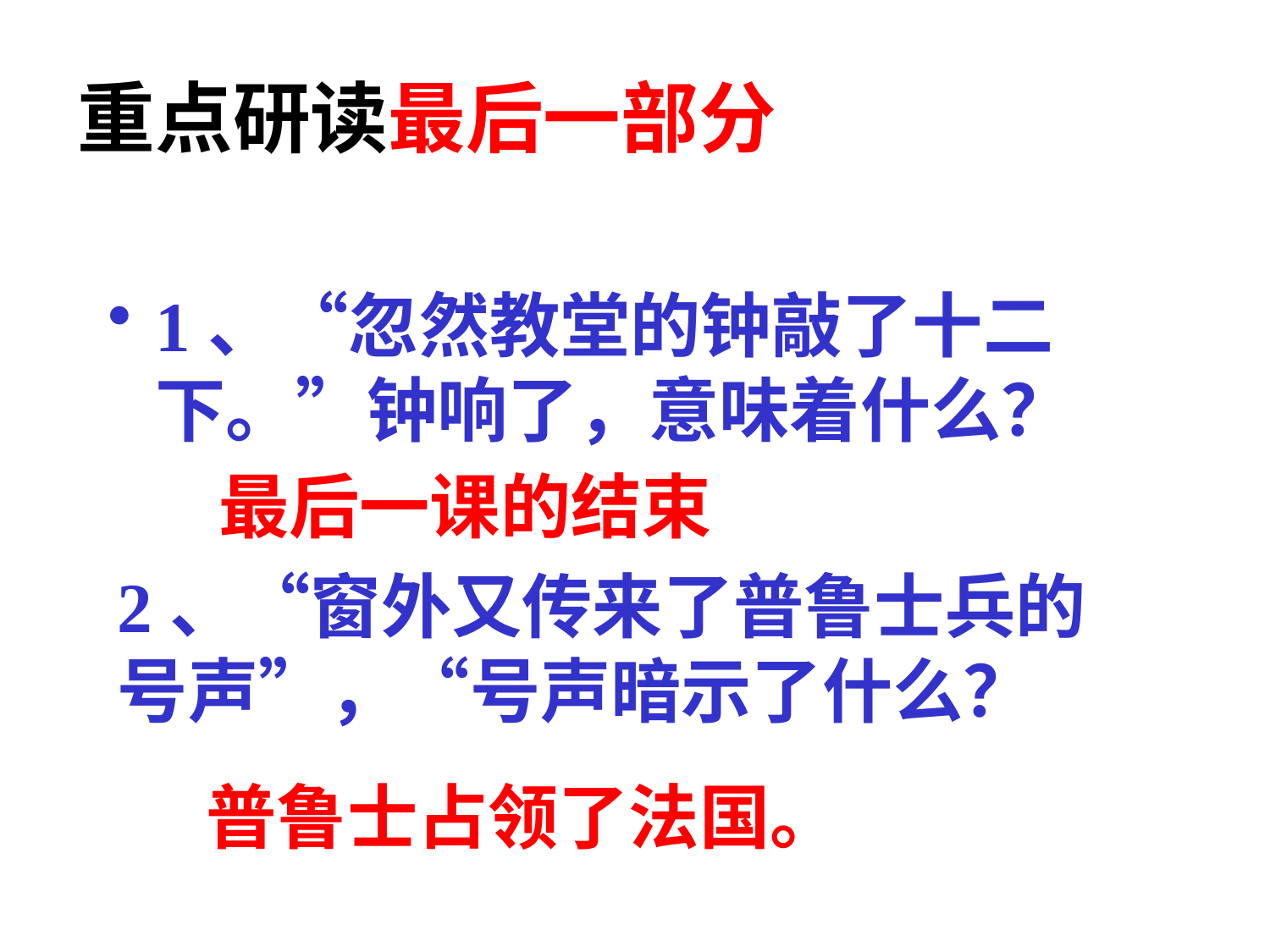

# 重点研读最后一部分
1、“忽然教堂的钟敲了十二下。”钟响了，意味着什么？
最后一课的结束
2、“窗外又传来了普鲁士兵的号声”，“号声暗示了什么？
普鲁士占领了法国。